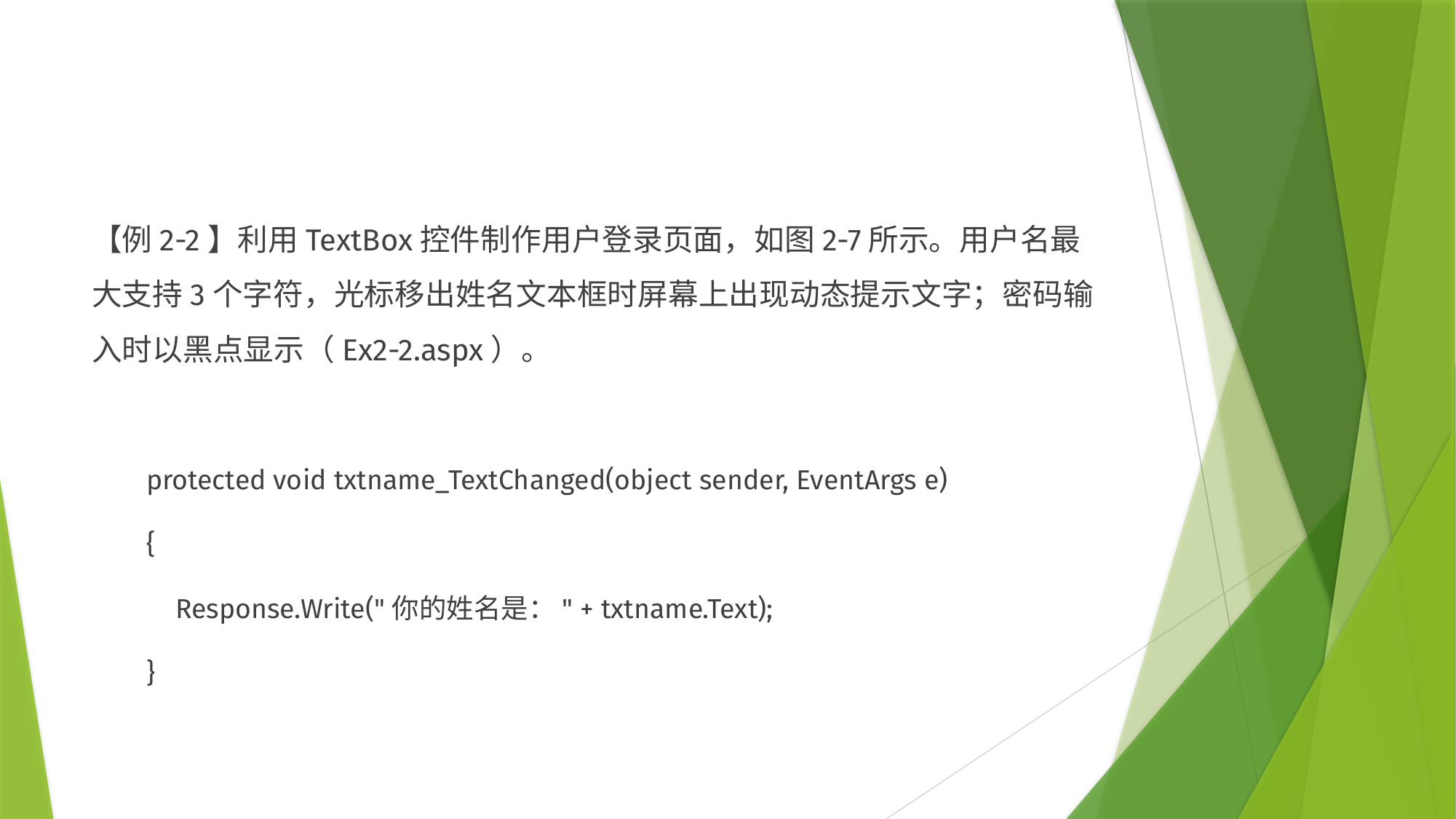

#
【例2-2】利用TextBox控件制作用户登录页面，如图2-7所示。用户名最大支持3个字符，光标移出姓名文本框时屏幕上出现动态提示文字；密码输入时以黑点显示（Ex2-2.aspx）。

protected void txtname_TextChanged(object sender, EventArgs e)
{
    Response.Write("你的姓名是：" + txtname.Text);
}